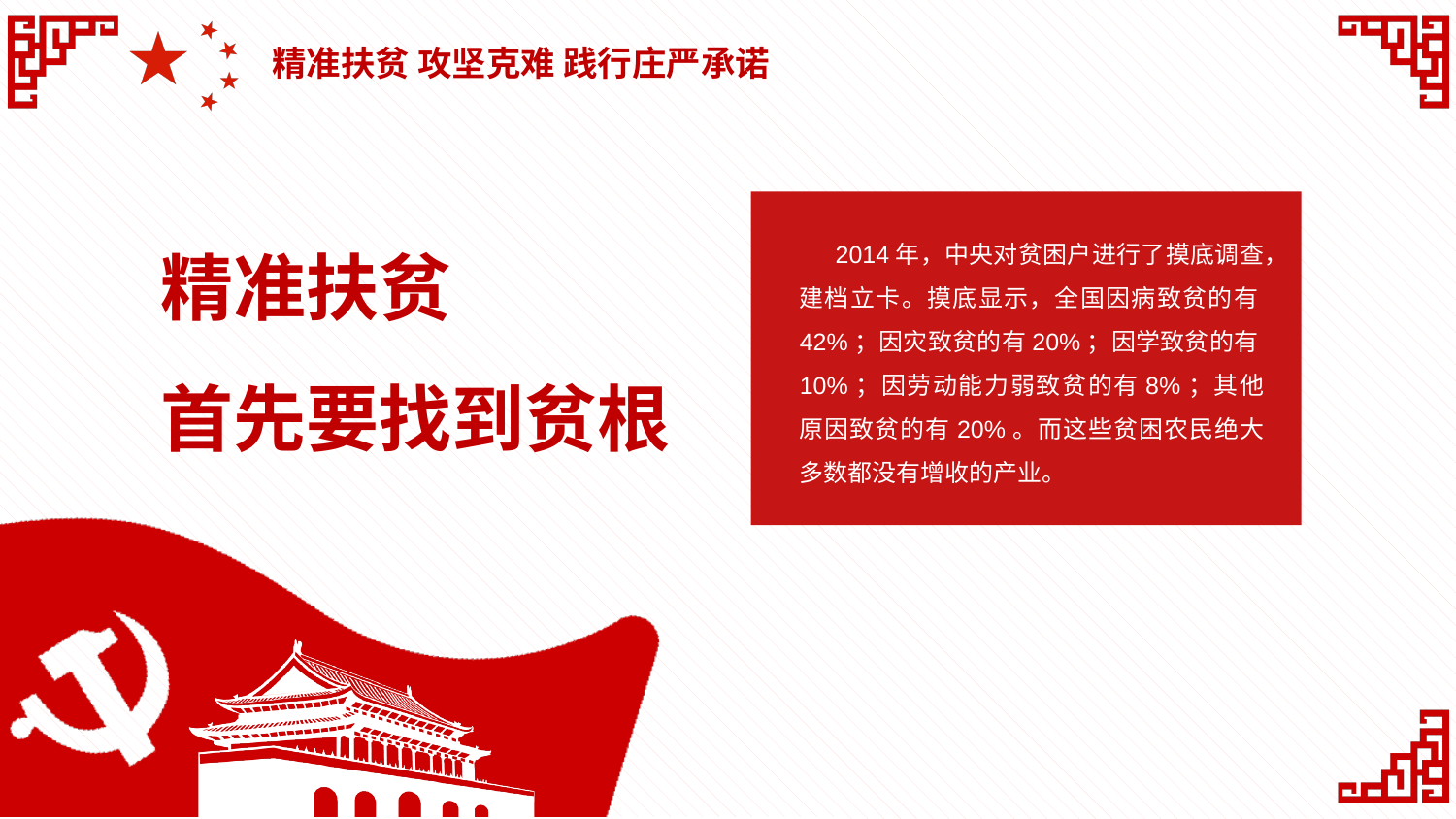

精准扶贫 攻坚克难 践行庄严承诺
精准扶贫
首先要找到贫根

     2014年，中央对贫困户进行了摸底调查，建档立卡。摸底显示，全国因病致贫的有42%；因灾致贫的有20%；因学致贫的有10%；因劳动能力弱致贫的有8%；其他原因致贫的有20%。而这些贫困农民绝大多数都没有增收的产业。